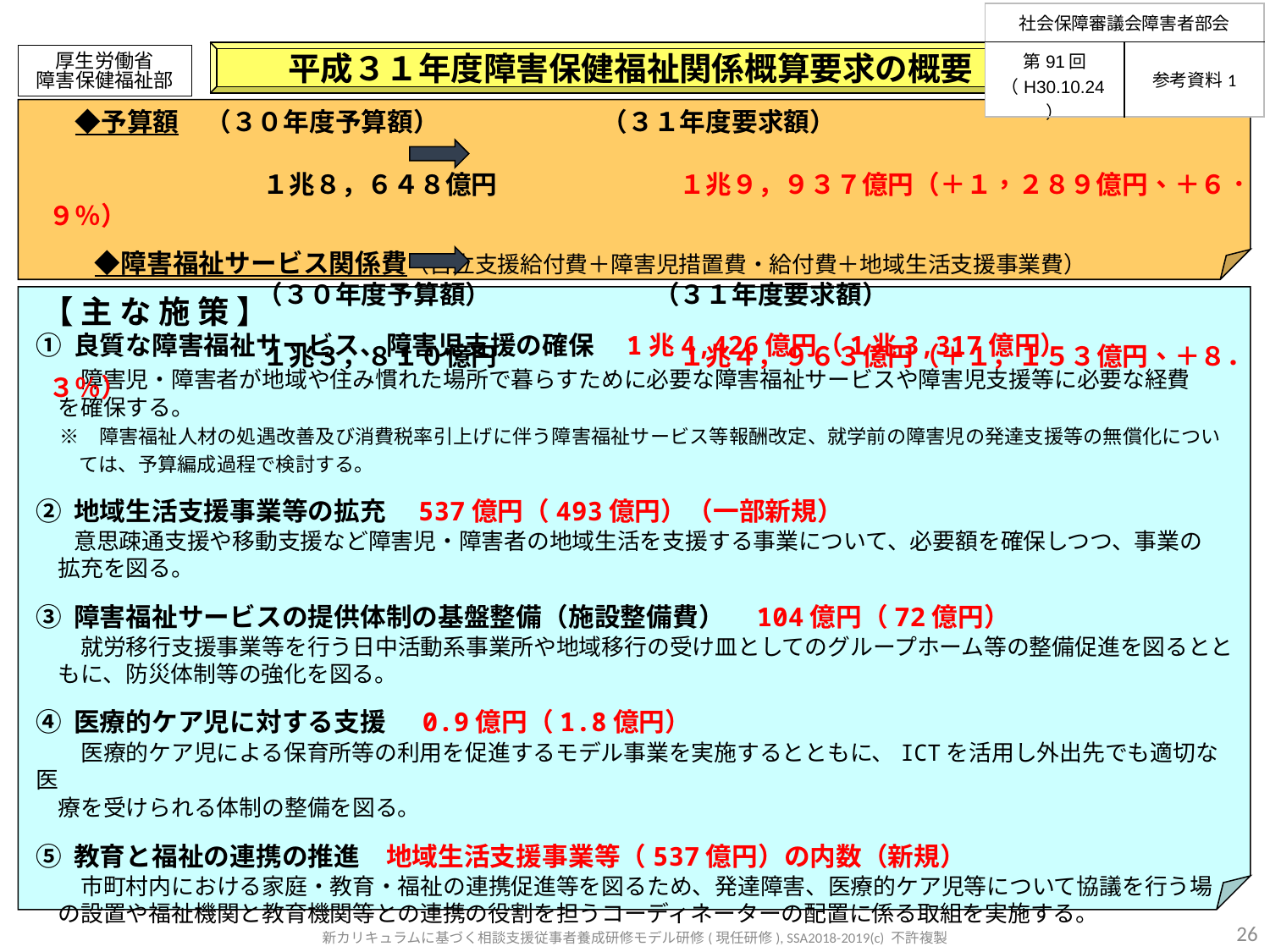

| 社会保障審議会障害者部会 |  |
| --- | --- |
| 第91回（H30.10.24） | 参考資料1 |
平成３１年度障害保健福祉関係概算要求の概要
厚生労働省
障害保健福祉部
　◆予算額　（３０年度予算額）　　　　　　 （３１年度要求額）
　　　　　　　　 １兆８，６４８億円　　　　　　　１兆９，９３７億円（＋１，２８９億円、＋６．９％）

　　◆障害福祉サービス関係費（自立支援給付費＋障害児措置費・給付費＋地域生活支援事業費）
　　　　　　　　（３０年度予算額）　　　　　　 （３１年度要求額）
　　　　　　　 　１兆３，８１０億円　　　　　　　１兆４，９６３億円（＋１，１５３億円、＋８．３％）

【 主 な 施 策 】

① 良質な障害福祉サービス、障害児支援の確保　1兆4,426億円（1兆3,317億円）

　　障害児・障害者が地域や住み慣れた場所で暮らすために必要な障害福祉サービスや障害児支援等に必要な経費
　を確保する。
　 ※　障害福祉人材の処遇改善及び消費税率引上げに伴う障害福祉サービス等報酬改定、就学前の障害児の発達支援等の無償化につい
　　 ては、予算編成過程で検討する。

② 地域生活支援事業等の拡充　537億円（493億円）（一部新規）
  　意思疎通支援や移動支援など障害児・障害者の地域生活を支援する事業について、必要額を確保しつつ、事業の
　拡充を図る。

③ 障害福祉サービスの提供体制の基盤整備（施設整備費）　104億円（72億円）
　　就労移行支援事業等を行う日中活動系事業所や地域移行の受け皿としてのグループホーム等の整備促進を図るとともに、防災体制等の強化を図る。

④ 医療的ケア児に対する支援　0.9億円（1.8億円）
　　医療的ケア児による保育所等の利用を促進するモデル事業を実施するとともに、ICTを活用し外出先でも適切な医
　療を受けられる体制の整備を図る。

⑤ 教育と福祉の連携の推進　地域生活支援事業等（537億円）の内数（新規）
　　市町村内における家庭・教育・福祉の連携促進等を図るため、発達障害、医療的ケア児等について協議を行う場
　の設置や福祉機関と教育機関等との連携の役割を担うコーディネーターの配置に係る取組を実施する。

26
新カリキュラムに基づく相談支援従事者養成研修モデル研修(現任研修), SSA2018-2019(c) 不許複製